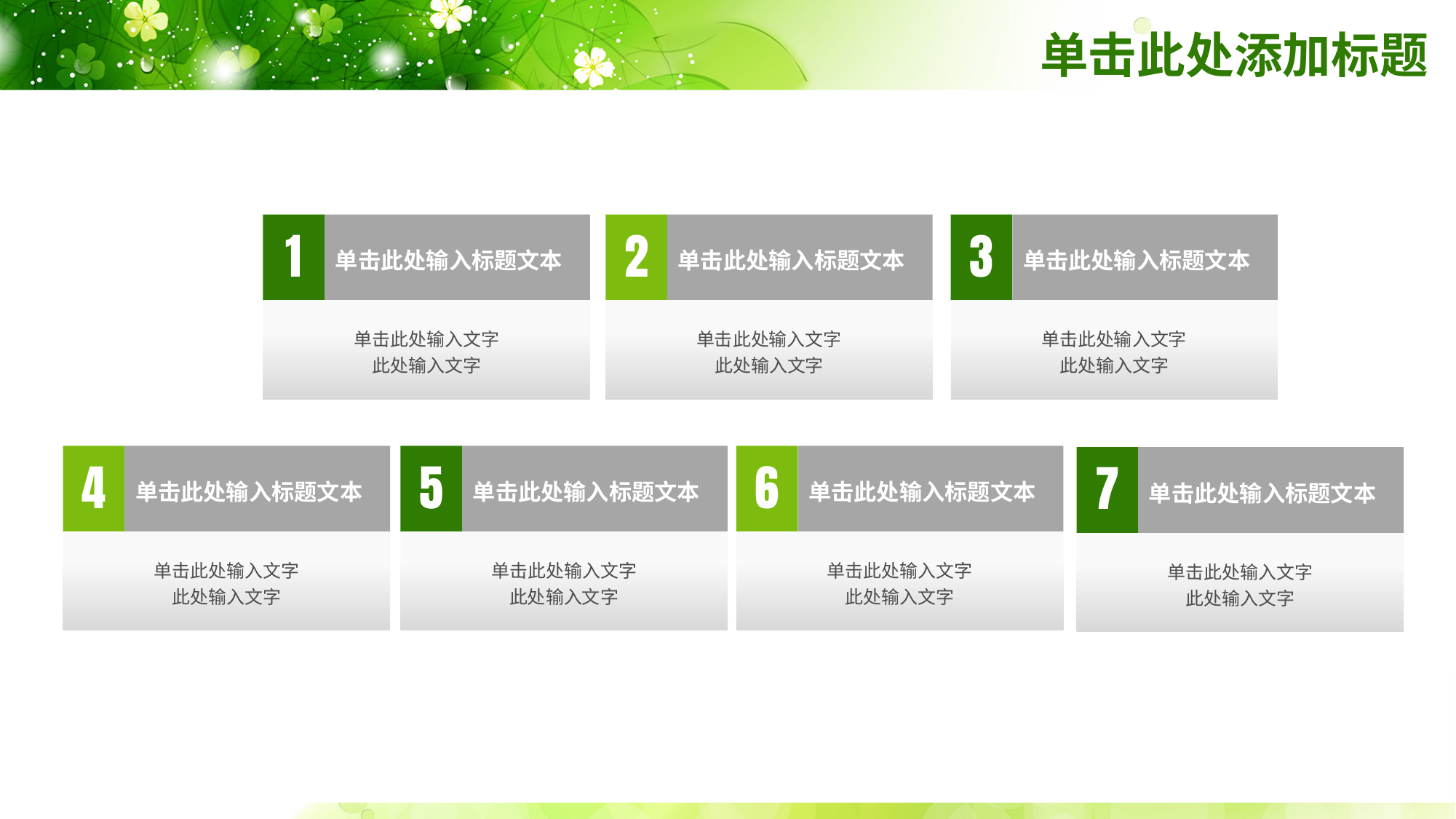

# 单击此处添加标题
1
单击此处输入标题文本
单击此处输入文字
此处输入文字
2
单击此处输入标题文本
单击此处输入文字
此处输入文字
3
单击此处输入标题文本
单击此处输入文字
此处输入文字
4
单击此处输入标题文本
单击此处输入文字
此处输入文字
5
单击此处输入标题文本
单击此处输入文字
此处输入文字
6
单击此处输入标题文本
单击此处输入文字
此处输入文字
7
单击此处输入标题文本
单击此处输入文字
此处输入文字